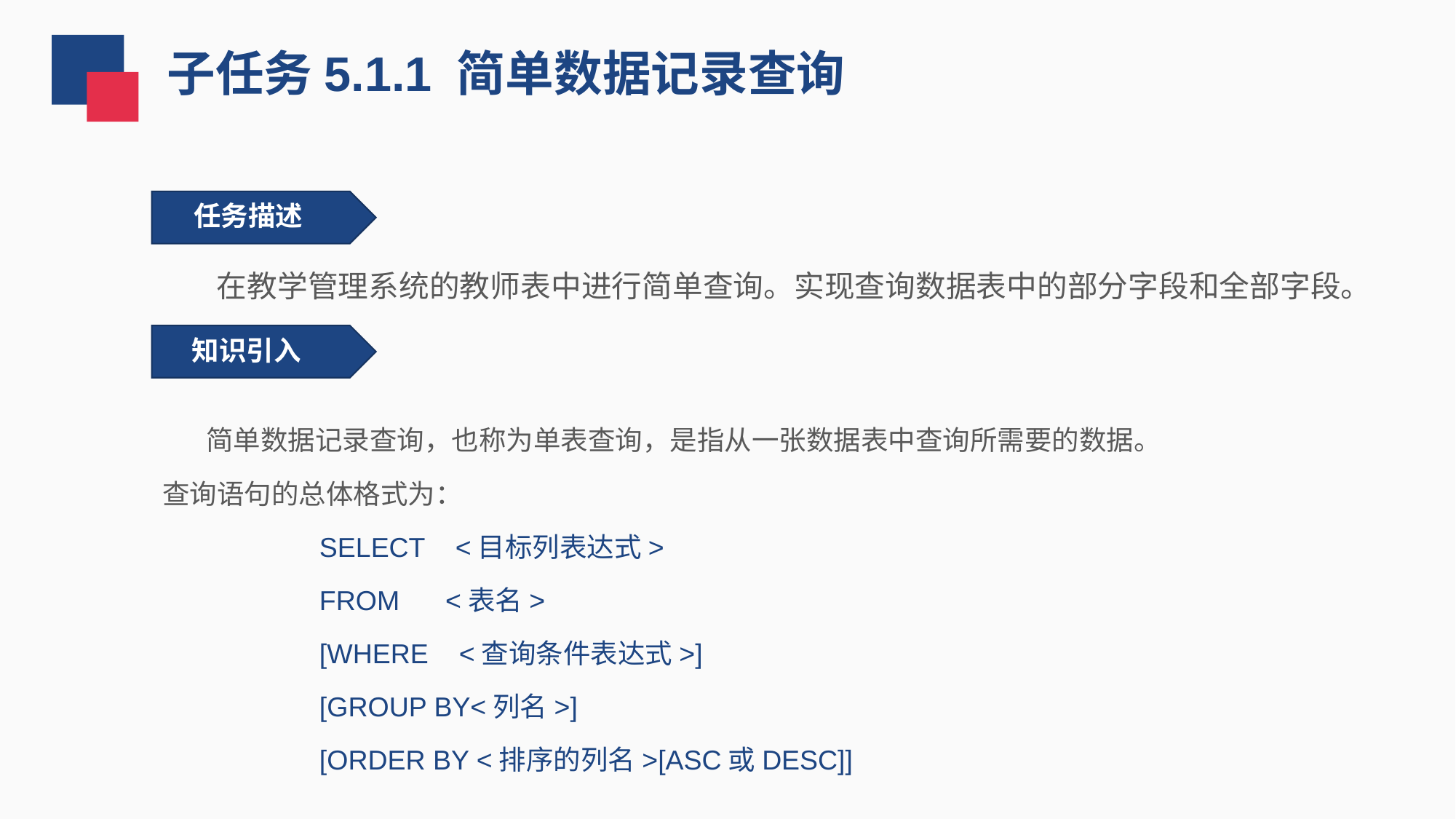

子任务5.1.1 简单数据记录查询

    任务描述
       在教学管理系统的教师表中进行简单查询。实现查询数据表中的部分字段和全部字段。

知识引入
      简单数据记录查询，也称为单表查询，是指从一张数据表中查询所需要的数据。
查询语句的总体格式为：
SELECT    <目标列表达式>
FROM      <表名>
[WHERE    <查询条件表达式>]
[GROUP BY<列名>]
[ORDER BY <排序的列名>[ASC或DESC]]